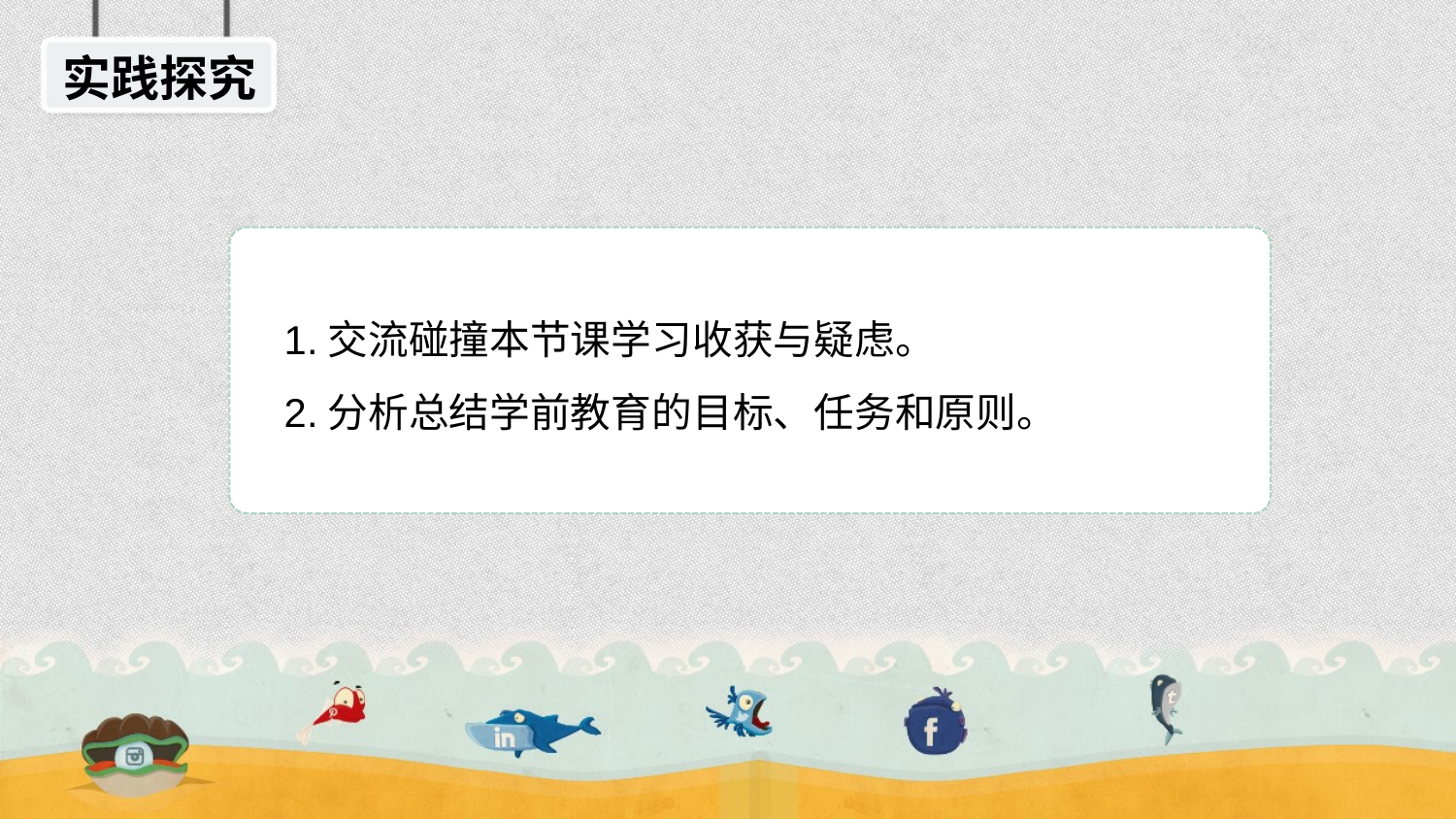

实践探究

   1.交流碰撞本节课学习收获与疑虑。
   2.分析总结学前教育的目标、任务和原则。